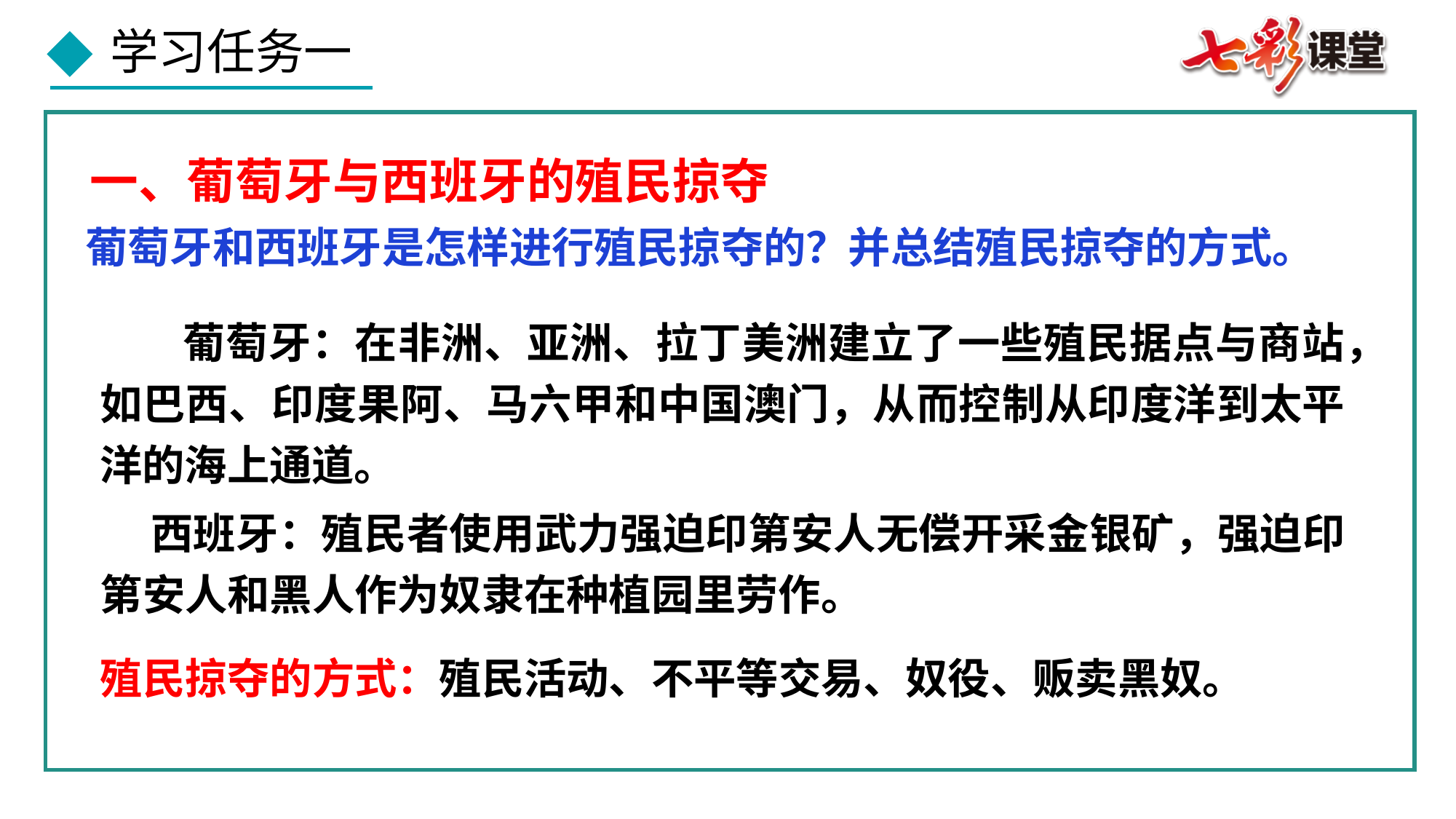

一、葡萄牙与西班牙的殖民掠夺
葡萄牙和西班牙是怎样进行殖民掠夺的？并总结殖民掠夺的方式。
           葡萄牙：在非洲、亚洲、拉丁美洲建立了一些殖民据点与商站，如巴西、印度果阿、马六甲和中国澳门，从而控制从印度洋到太平洋的海上通道。
    西班牙：殖民者使用武力强迫印第安人无偿开采金银矿，强迫印第安人和黑人作为奴隶在种植园里劳作。
殖民掠夺的方式：殖民活动、不平等交易、奴役、贩卖黑奴。